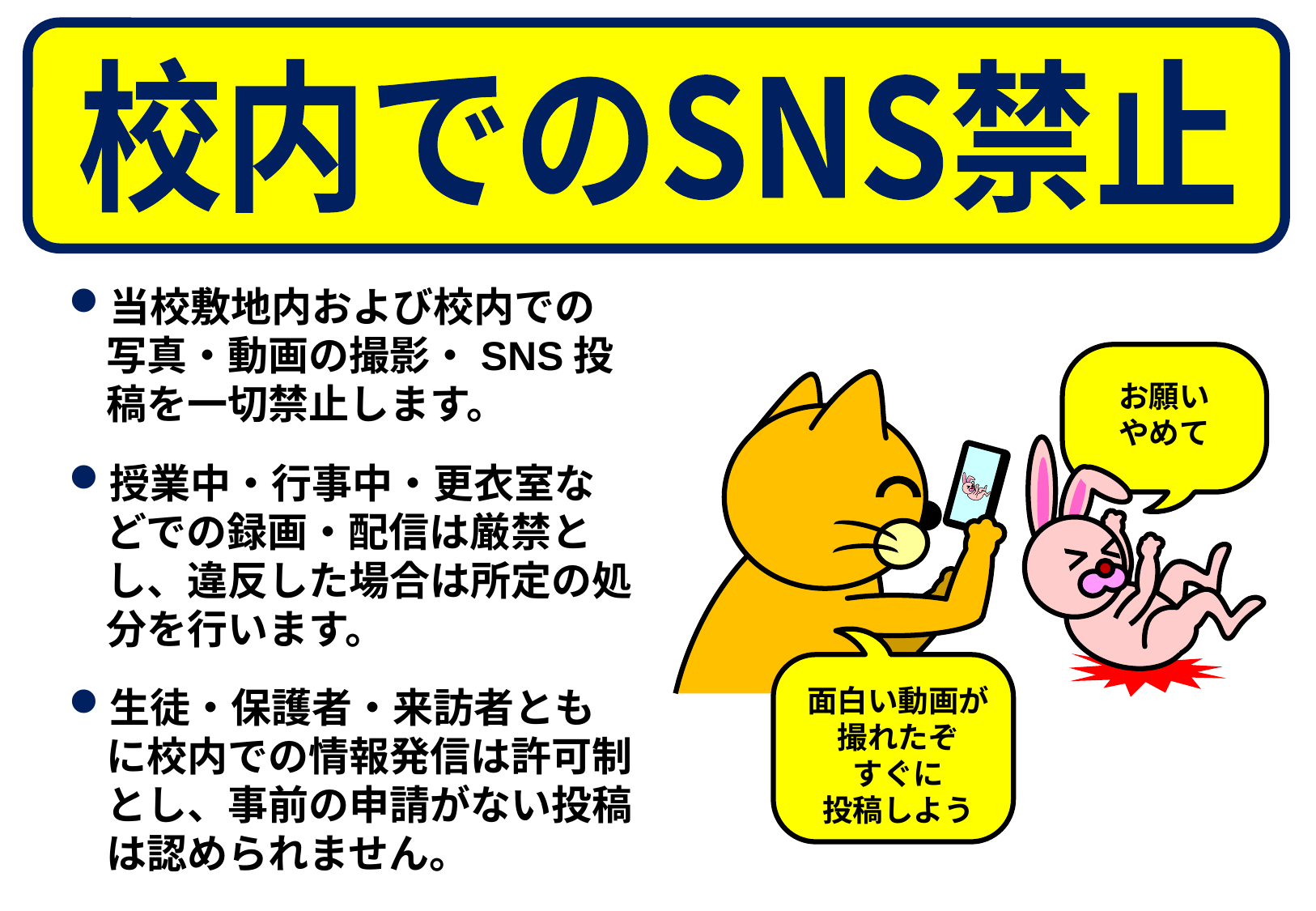

校内でのSNS禁止
当校敷地内および校内での写真・動画の撮影・SNS投稿を一切禁止します。
授業中・行事中・更衣室などでの録画・配信は厳禁とし、違反した場合は所定の処分を行います。
生徒・保護者・来訪者ともに校内での情報発信は許可制とし、事前の申請がない投稿は認められません。

お願い
やめて

面白い動画が
撮れたぞ
すぐに
投稿しよう